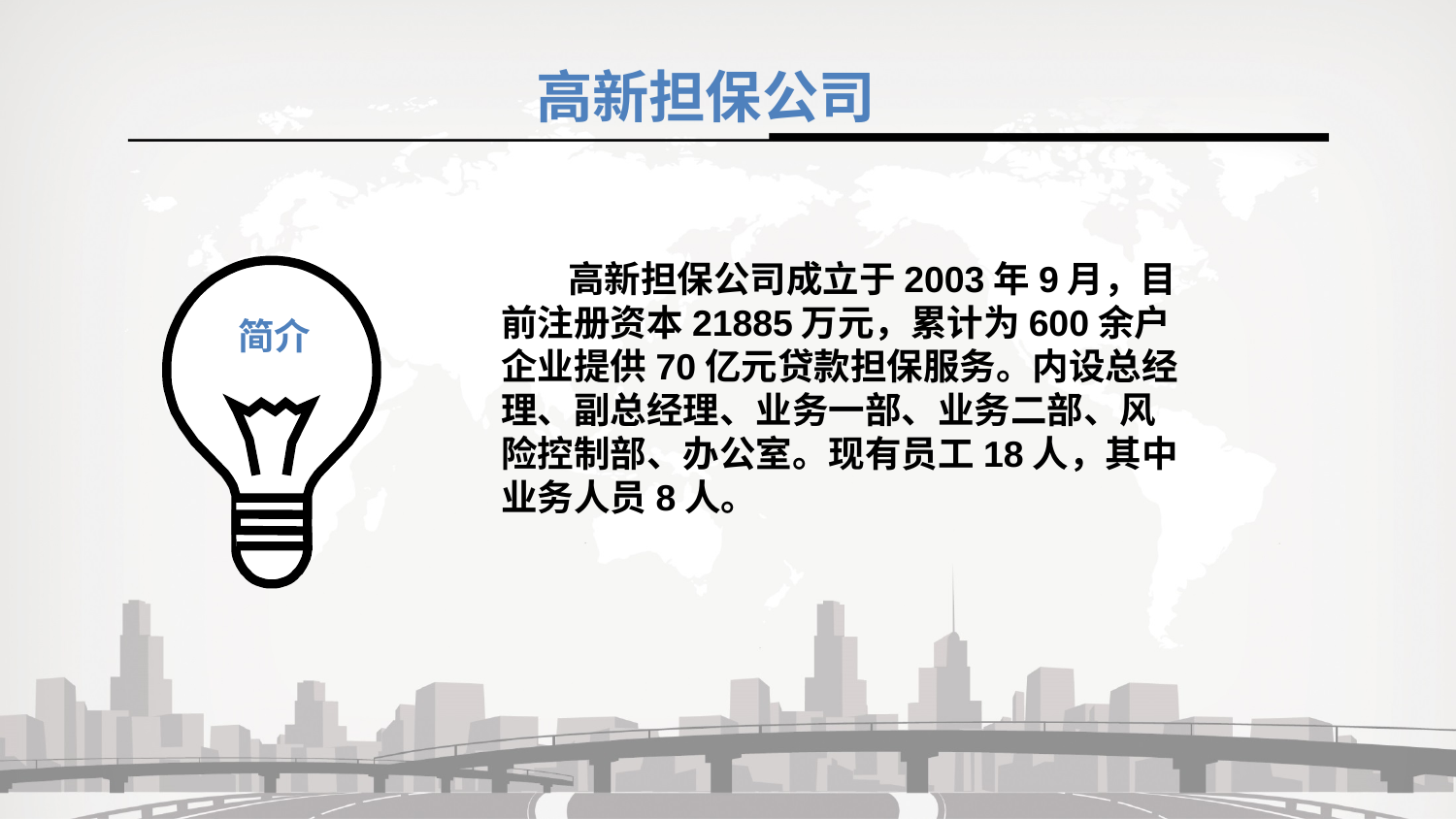

高新担保公司
       高新担保公司成立于2003年9月，目前注册资本21885万元，累计为600余户企业提供70亿元贷款担保服务。内设总经理、副总经理、业务一部、业务二部、风险控制部、办公室。现有员工18人，其中业务人员8人。

简介